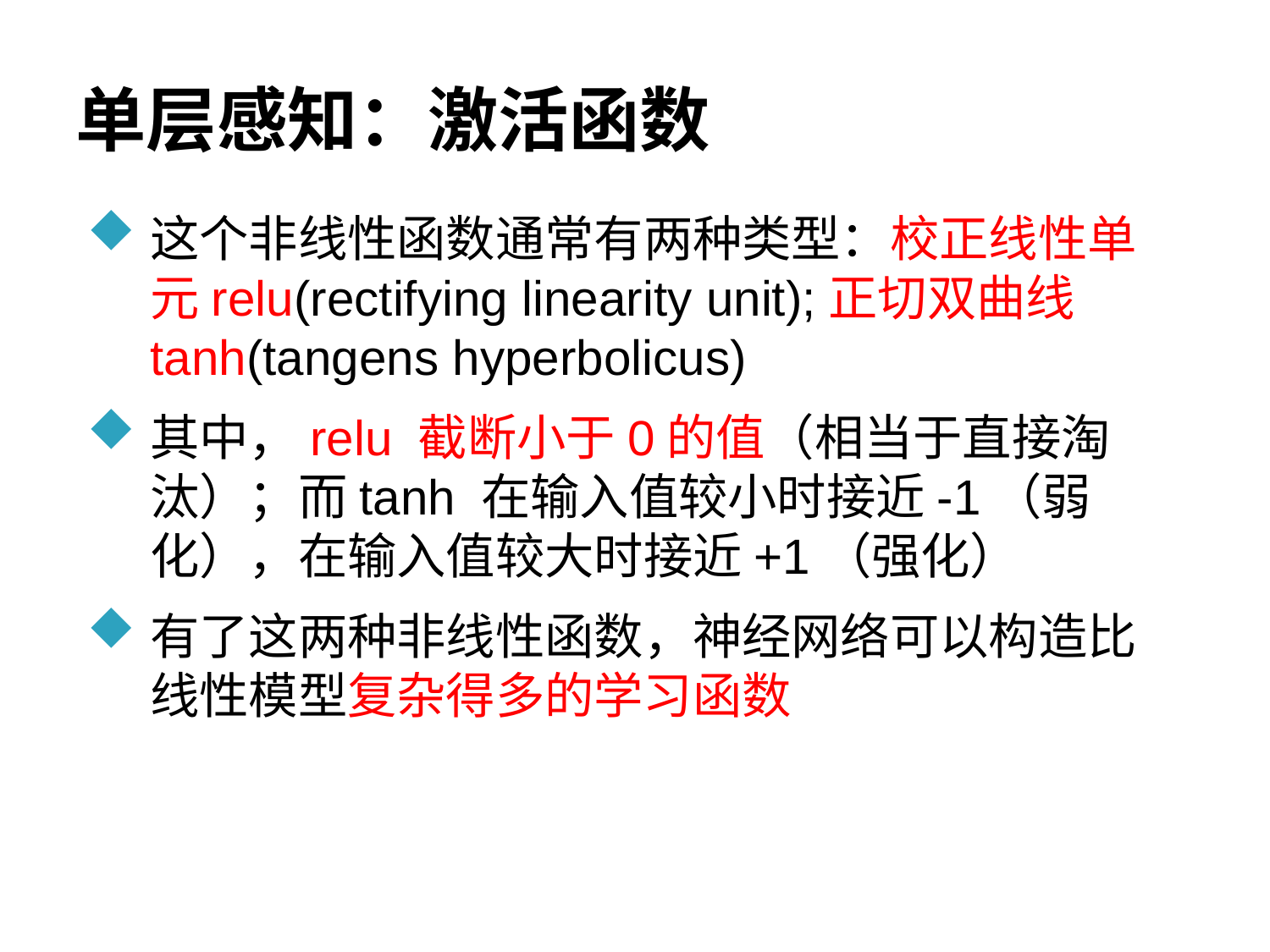

# 单层感知：激活函数
这个非线性函数通常有两种类型：校正线性单元relu(rectifying linearity unit);正切双曲线tanh(tangens hyperbolicus)
其中，relu 截断小于0的值（相当于直接淘汰）；而tanh 在输入值较小时接近-1（弱化），在输入值较大时接近+1（强化）
有了这两种非线性函数，神经网络可以构造比线性模型复杂得多的学习函数